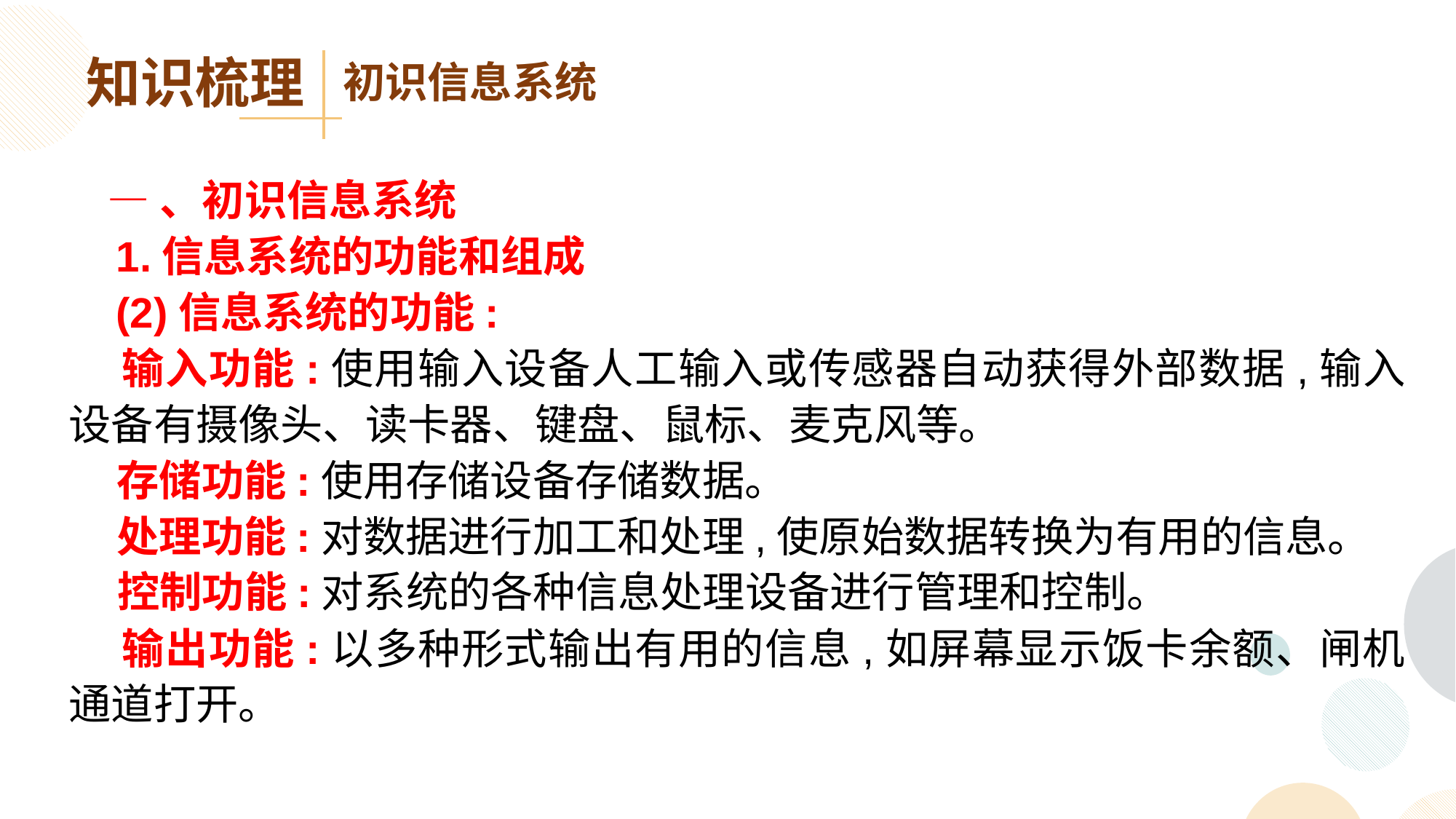

知识梳理
初识信息系统
    —、初识信息系统
    1.信息系统的功能和组成
    (2)信息系统的功能:
    输入功能:使用输入设备人工输入或传感器自动获得外部数据,输入设备有摄像头、读卡器、键盘、鼠标、麦克风等。
    存储功能:使用存储设备存储数据。
    处理功能:对数据进行加工和处理,使原始数据转换为有用的信息。
    控制功能:对系统的各种信息处理设备进行管理和控制。
    输出功能:以多种形式输出有用的信息,如屏幕显示饭卡余额、闸机通道打开。